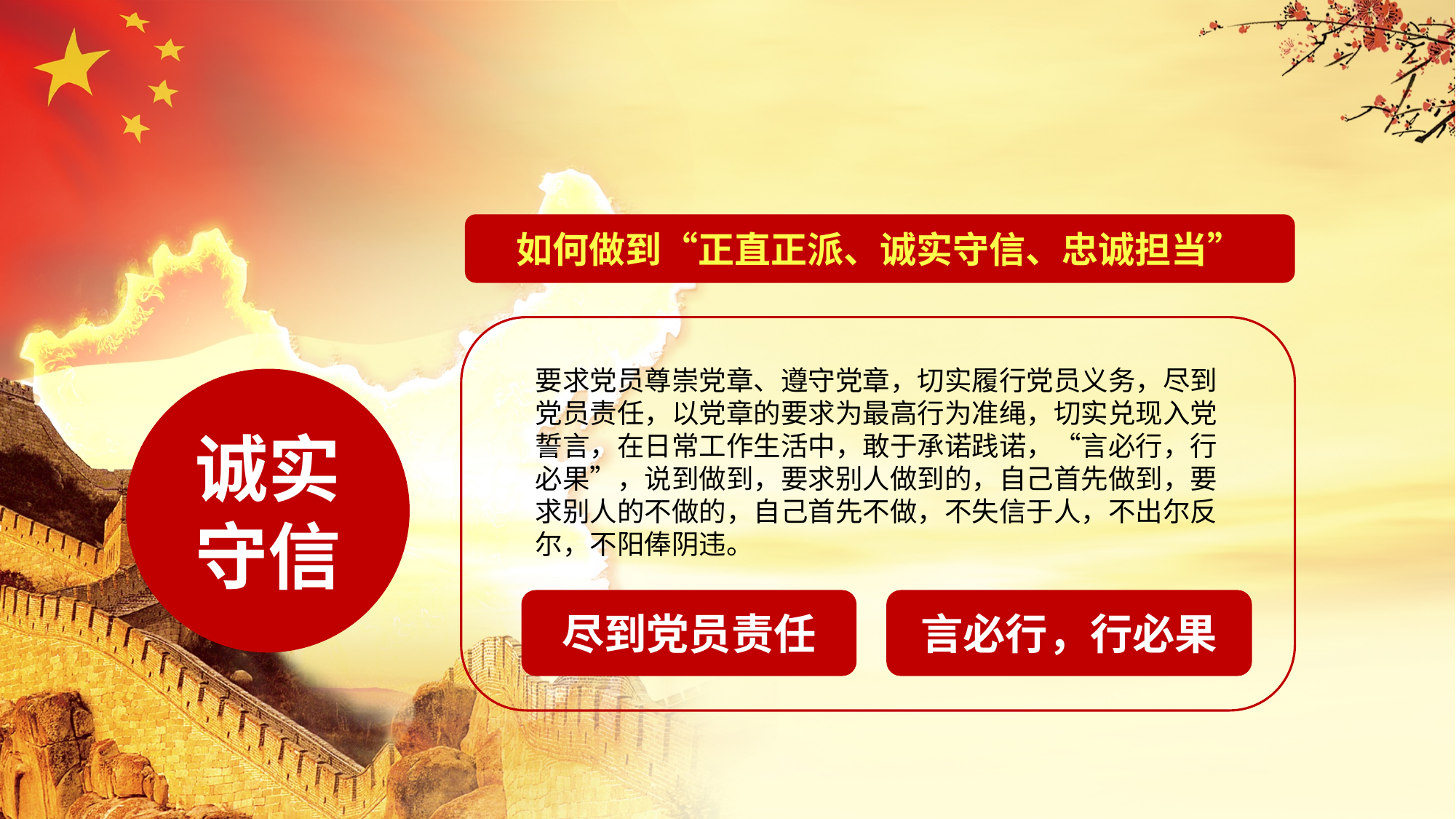

如何做到“正直正派、诚实守信、忠诚担当”

要求党员尊崇党章、遵守党章，切实履行党员义务，尽到党员责任，以党章的要求为最高行为准绳，切实兑现入党誓言，在日常工作生活中，敢于承诺践诺，“言必行，行必果”，说到做到，要求别人做到的，自己首先做到，要求别人的不做的，自己首先不做，不失信于人，不出尔反尔，不阳俸阴违。
诚实守信
尽到党员责任
言必行，行必果